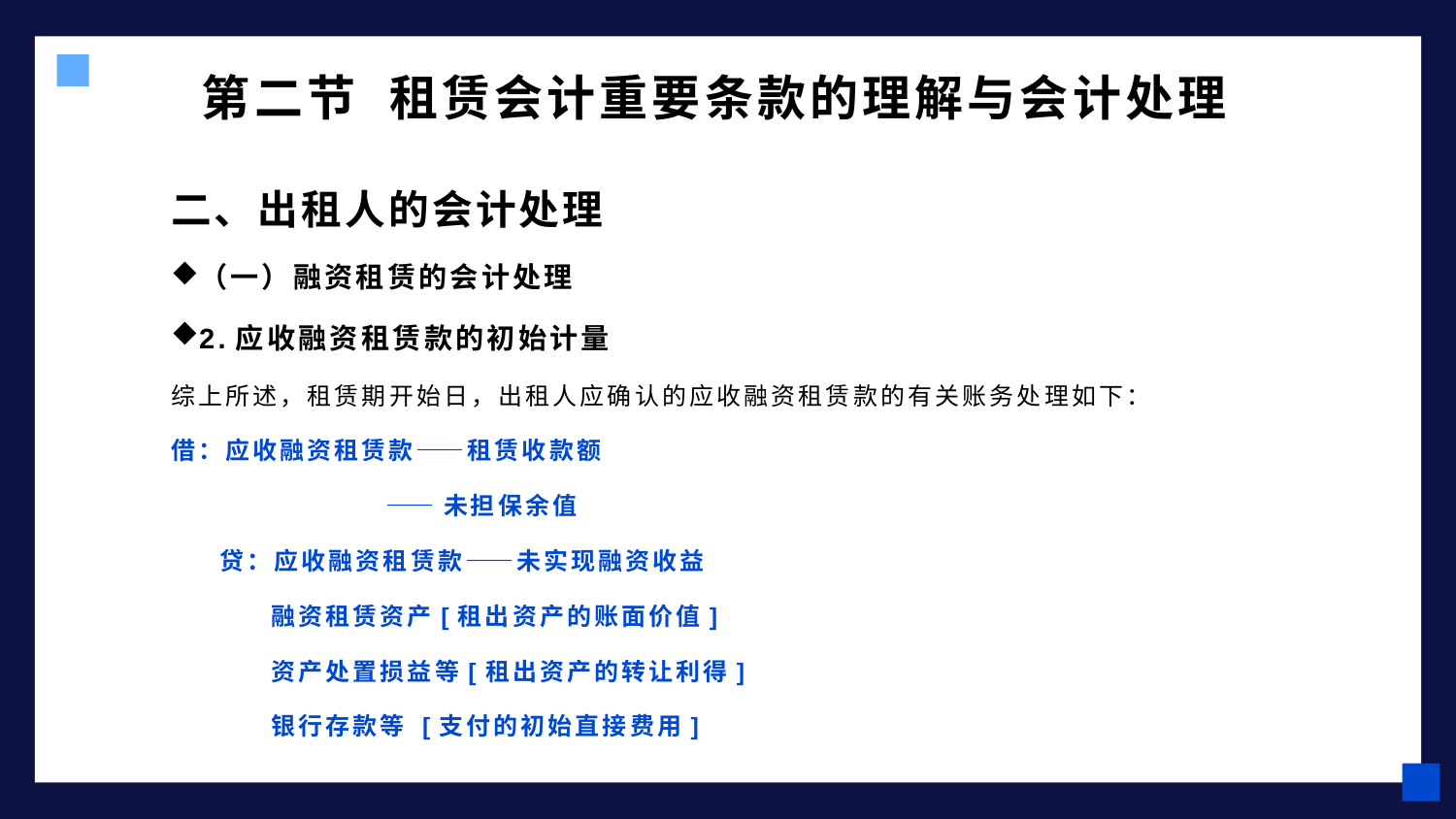

# 第二节  租赁会计重要条款的理解与会计处理
二、出租人的会计处理
（一）融资租赁的会计处理
2.应收融资租赁款的初始计量
综上所述，租赁期开始日，出租人应确认的应收融资租赁款的有关账务处理如下：
借：应收融资租赁款——租赁收款额
                         ——未担保余值
     贷：应收融资租赁款——未实现融资收益
           融资租赁资产[租出资产的账面价值]
           资产处置损益等[租出资产的转让利得]
           银行存款等 [支付的初始直接费用]